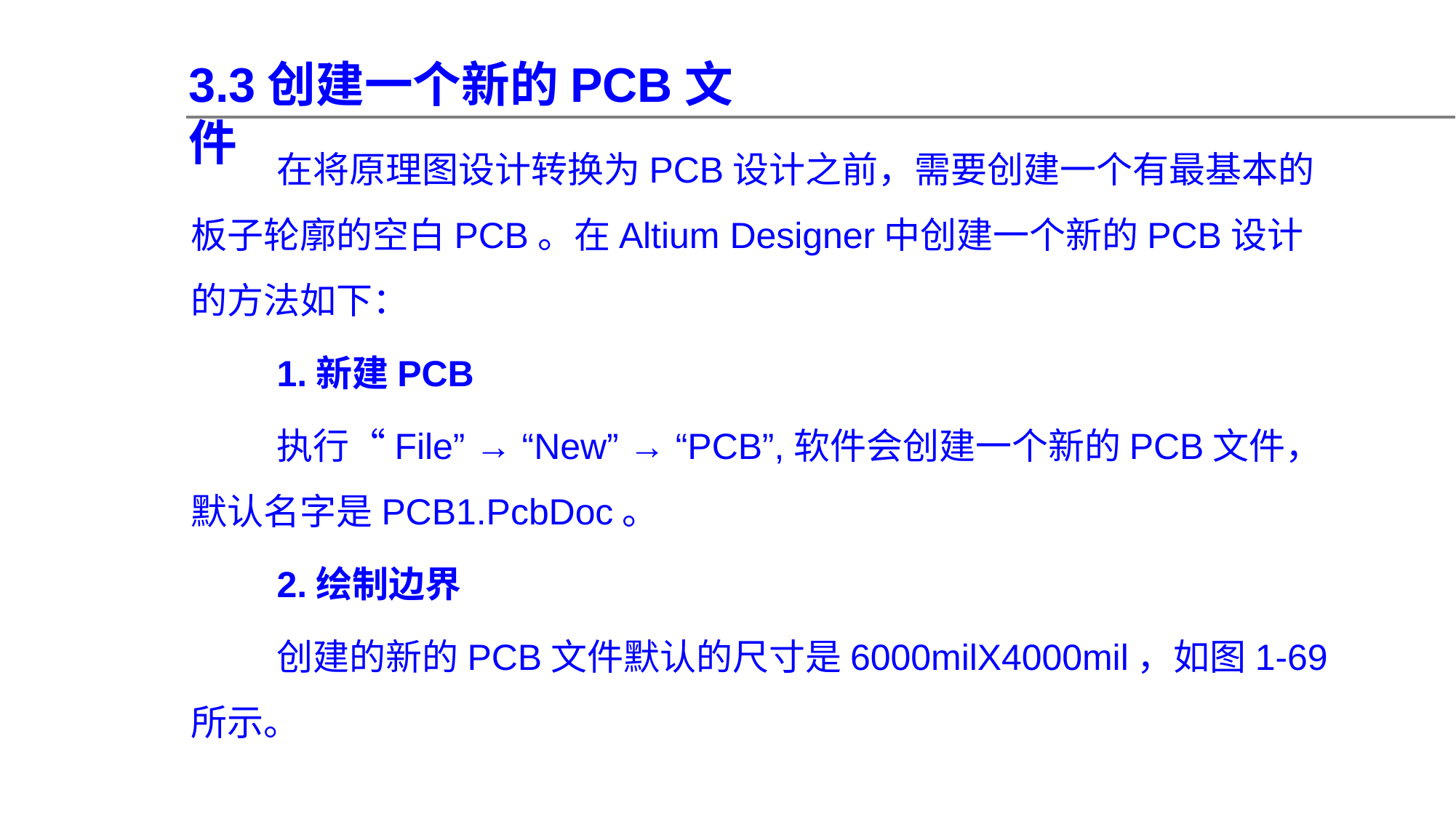

3.3创建一个新的PCB文件
在将原理图设计转换为PCB设计之前，需要创建一个有最基本的板子轮廓的空白PCB。在Altium Designer中创建一个新的PCB设计的方法如下：
1.新建PCB
执行“File” → “New” → “PCB”,软件会创建一个新的PCB文件，默认名字是PCB1.PcbDoc。
2.绘制边界
创建的新的PCB文件默认的尺寸是6000milX4000mil，如图1-69所示。